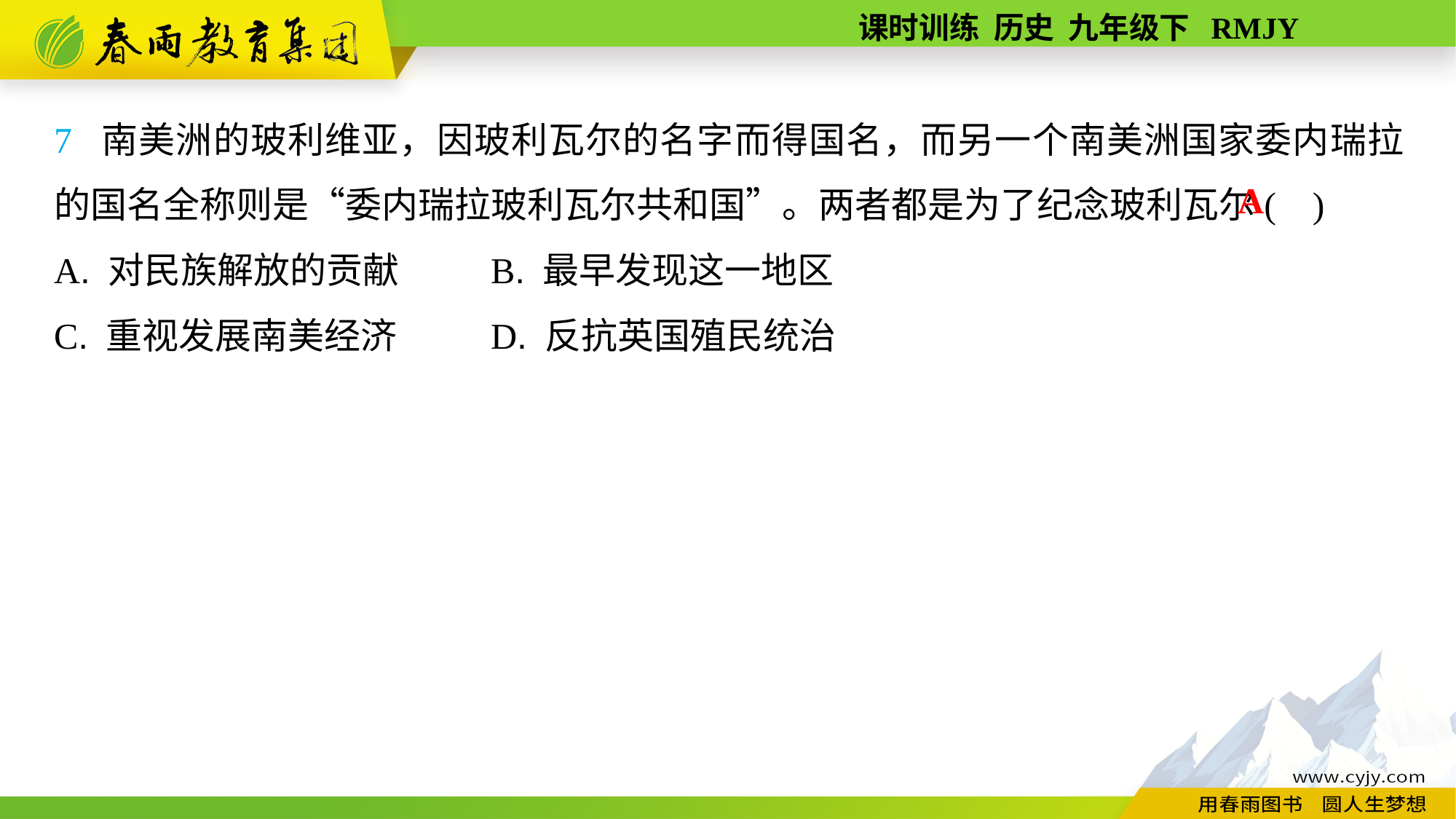

7  南美洲的玻利维亚，因玻利瓦尔的名字而得国名，而另一个南美洲国家委内瑞拉的国名全称则是“委内瑞拉玻利瓦尔共和国”。两者都是为了纪念玻利瓦尔(    )
A. 对民族解放的贡献	B. 最早发现这一地区
C. 重视发展南美经济	D. 反抗英国殖民统治
A